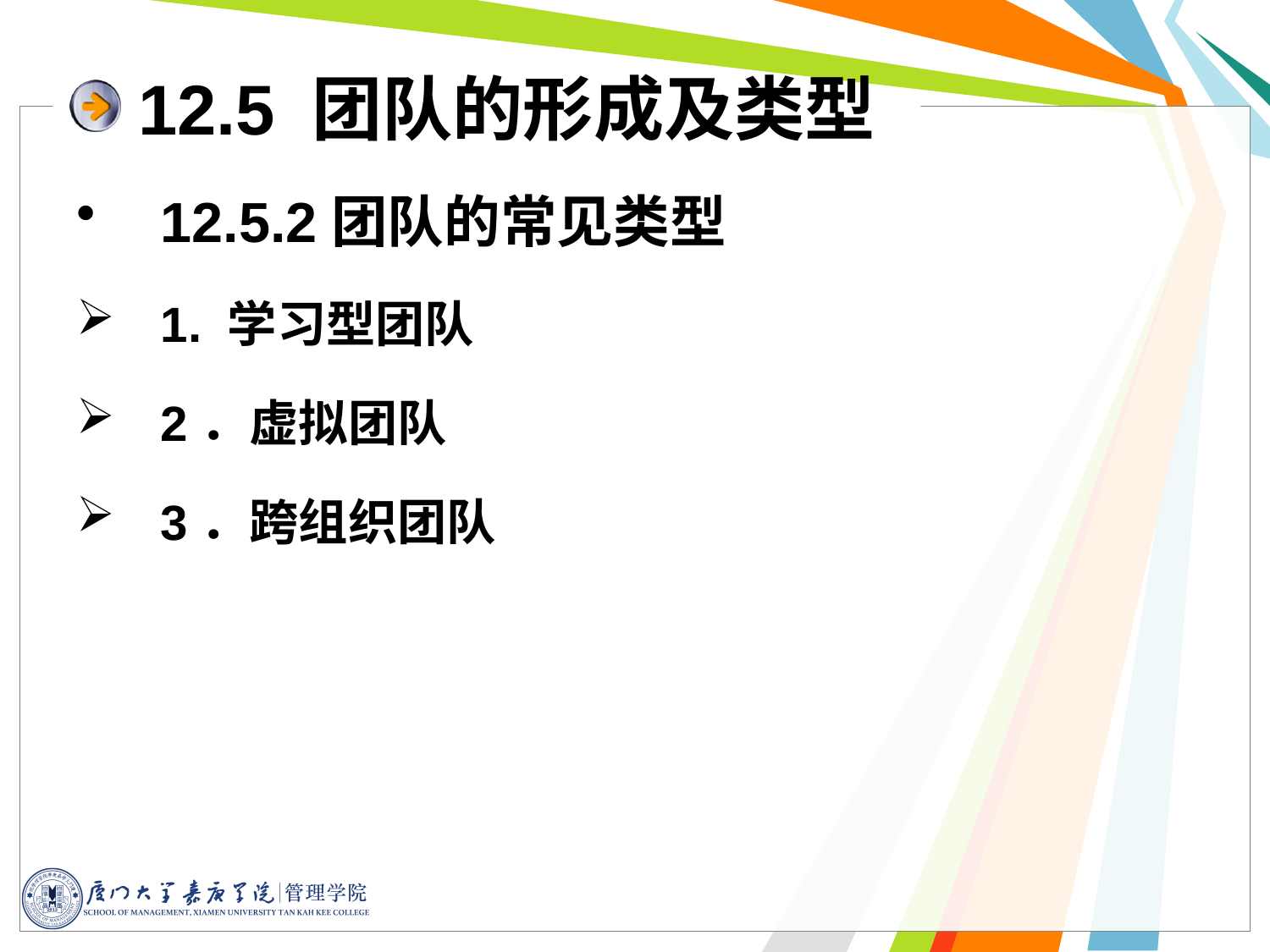

12.5 团队的形成及类型
12.5.2团队的常见类型
1. 学习型团队
2．虚拟团队
3．跨组织团队